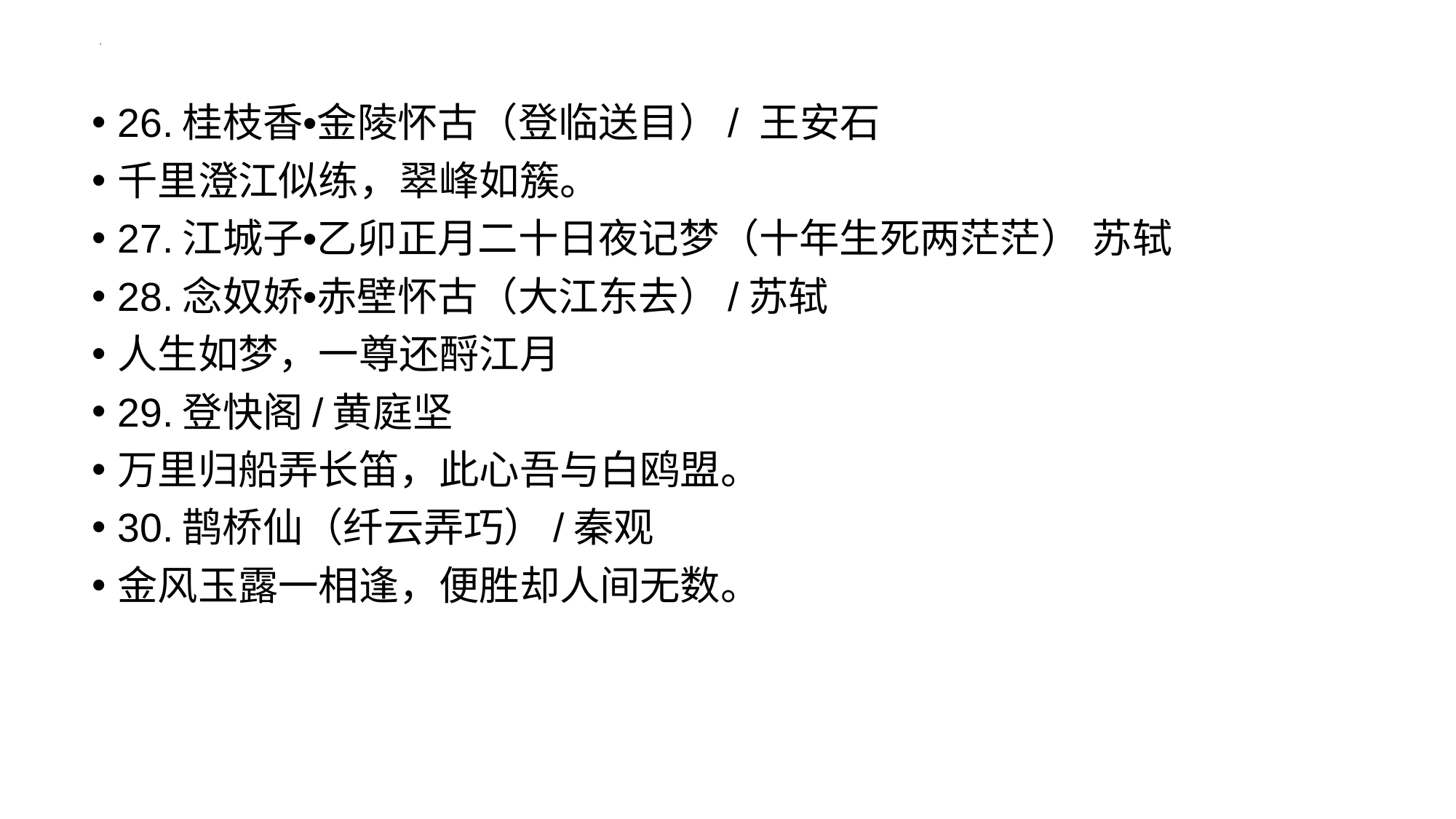

26.桂枝香•金陵怀古（登临送目）/ 王安石
千里澄江似练，翠峰如簇。
27.江城子•乙卯正月二十日夜记梦（十年生死两茫茫） 苏轼
28.念奴娇•赤壁怀古（大江东去）/苏轼
人生如梦，一尊还酹江月
29.登快阁/黄庭坚
万里归船弄长笛，此心吾与白鸥盟。
30.鹊桥仙（纤云弄巧）/秦观
金风玉露一相逢，便胜却人间无数。